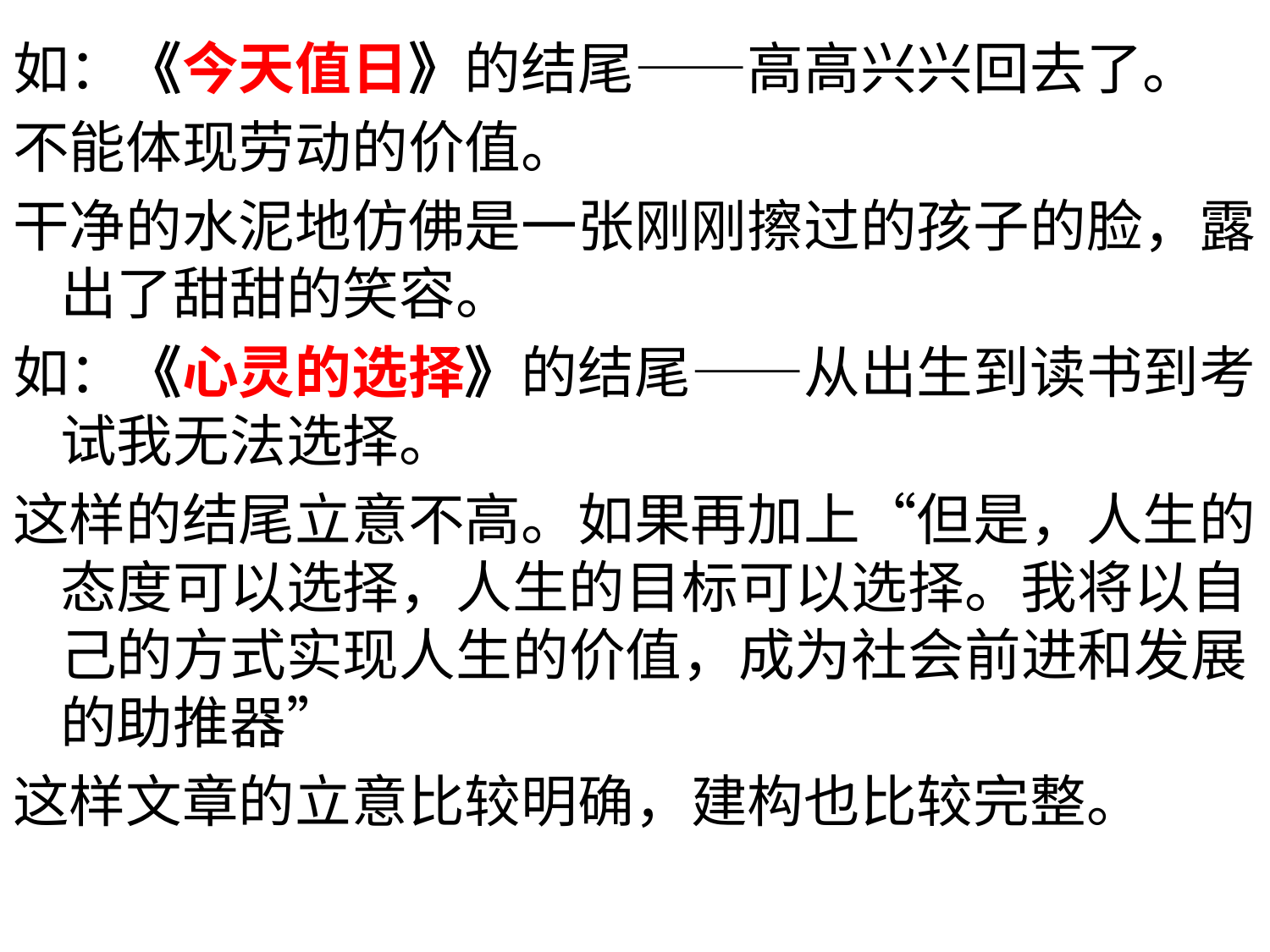

如：《今天值日》的结尾——高高兴兴回去了。
不能体现劳动的价值。
干净的水泥地仿佛是一张刚刚擦过的孩子的脸，露出了甜甜的笑容。
如：《心灵的选择》的结尾——从出生到读书到考试我无法选择。
这样的结尾立意不高。如果再加上“但是，人生的态度可以选择，人生的目标可以选择。我将以自己的方式实现人生的价值，成为社会前进和发展的助推器”
这样文章的立意比较明确，建构也比较完整。